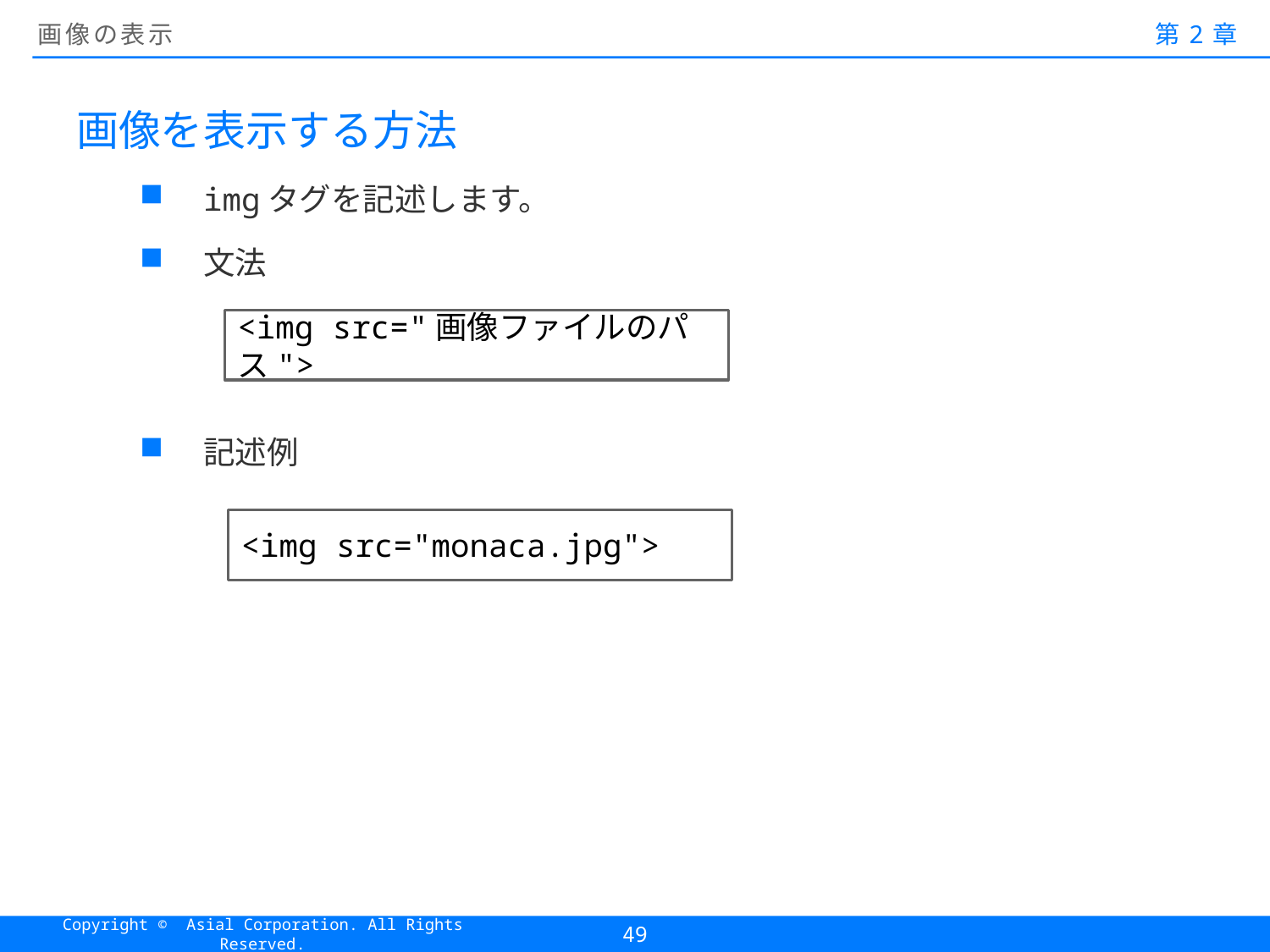

# 画像の表示
第2章
画像を表示する方法
imgタグを記述します。
文法

記述例

<img src="画像ファイルのパス">
<img src="monaca.jpg">
49